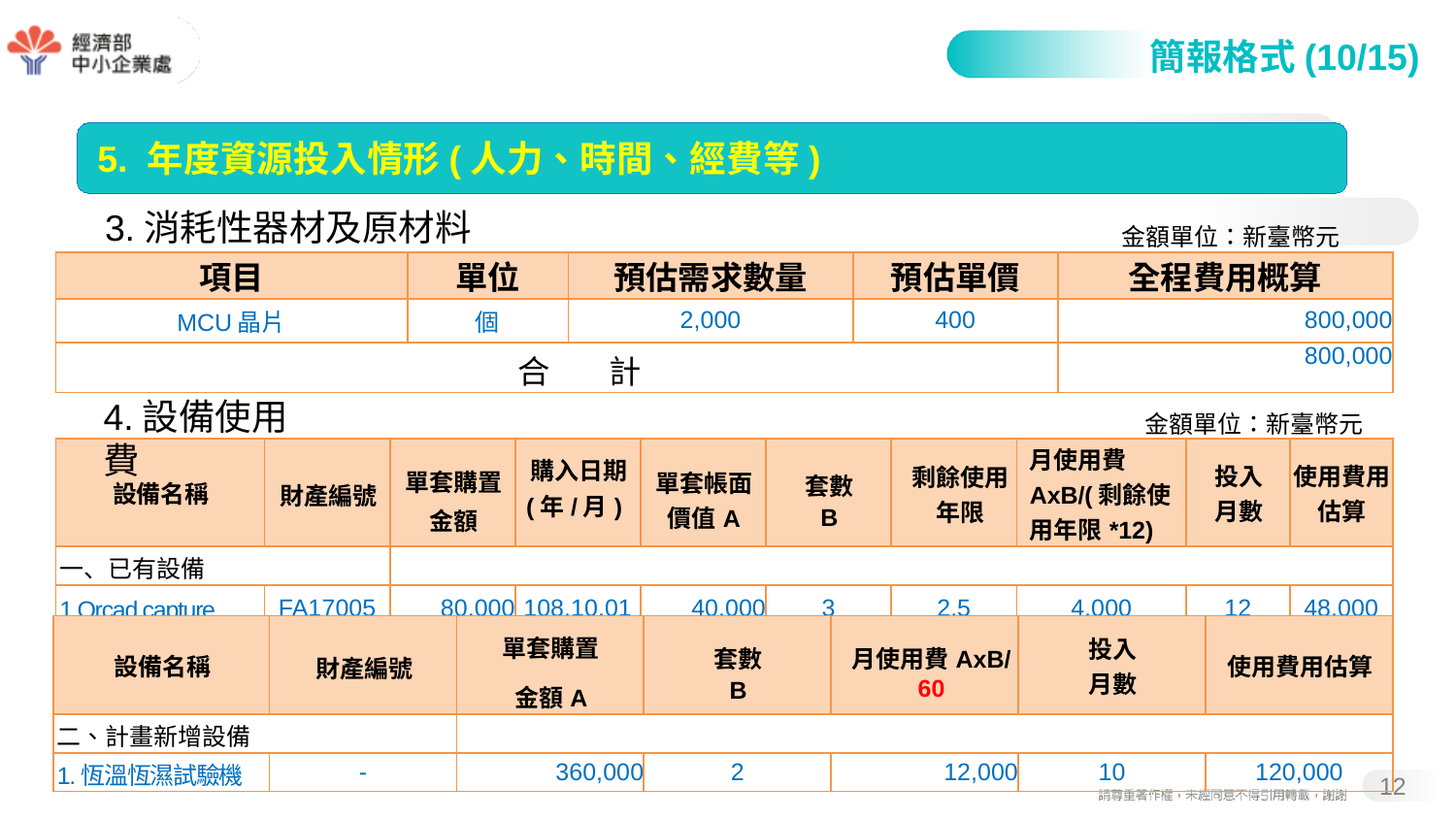

#
簡報格式(10/15)
5. 年度資源投入情形(人力、時間、經費等)
3.消耗性器材及原材料費
金額單位：新臺幣元
| 項目 | 單位 | 預估需求數量 | 預估單價 | 全程費用概算 |
| --- | --- | --- | --- | --- |
| MCU晶片 | 個 | 2,000 | 400 | 800,000 |
| 合 計 |  |  |  | 800,000 |
4.設備使用費
金額單位：新臺幣元
| 設備名稱 | 財產編號 | 單套購置 金額 | 購入日期 (年/月) | 單套帳面 價值A | 套數 B | 剩餘使用年限 | 月使用費AxB/(剩餘使 用年限\*12) | 投入 月數 | 使用費用估算 |
| --- | --- | --- | --- | --- | --- | --- | --- | --- | --- |
| 一、已有設備 |  |  |  |  |  |  |  |  |  |
| 1.Orcad capture | FA17005 | 80,000 | 108.10.01 | 40,000 | 3 | 2.5 | 4,000 | 12 | 48,000 |
| 設備名稱 | 財產編號 | 單套購置 金額A | 套數 B | 月使用費AxB/60 | 投入 月數 | 使用費用估算 |
| --- | --- | --- | --- | --- | --- | --- |
| 二、計畫新增設備 |  |  |  |  |  |  |
| 1.恆溫恆濕試驗機 | - | 360,000 | 2 | 12,000 | 10 | 120,000 |
12